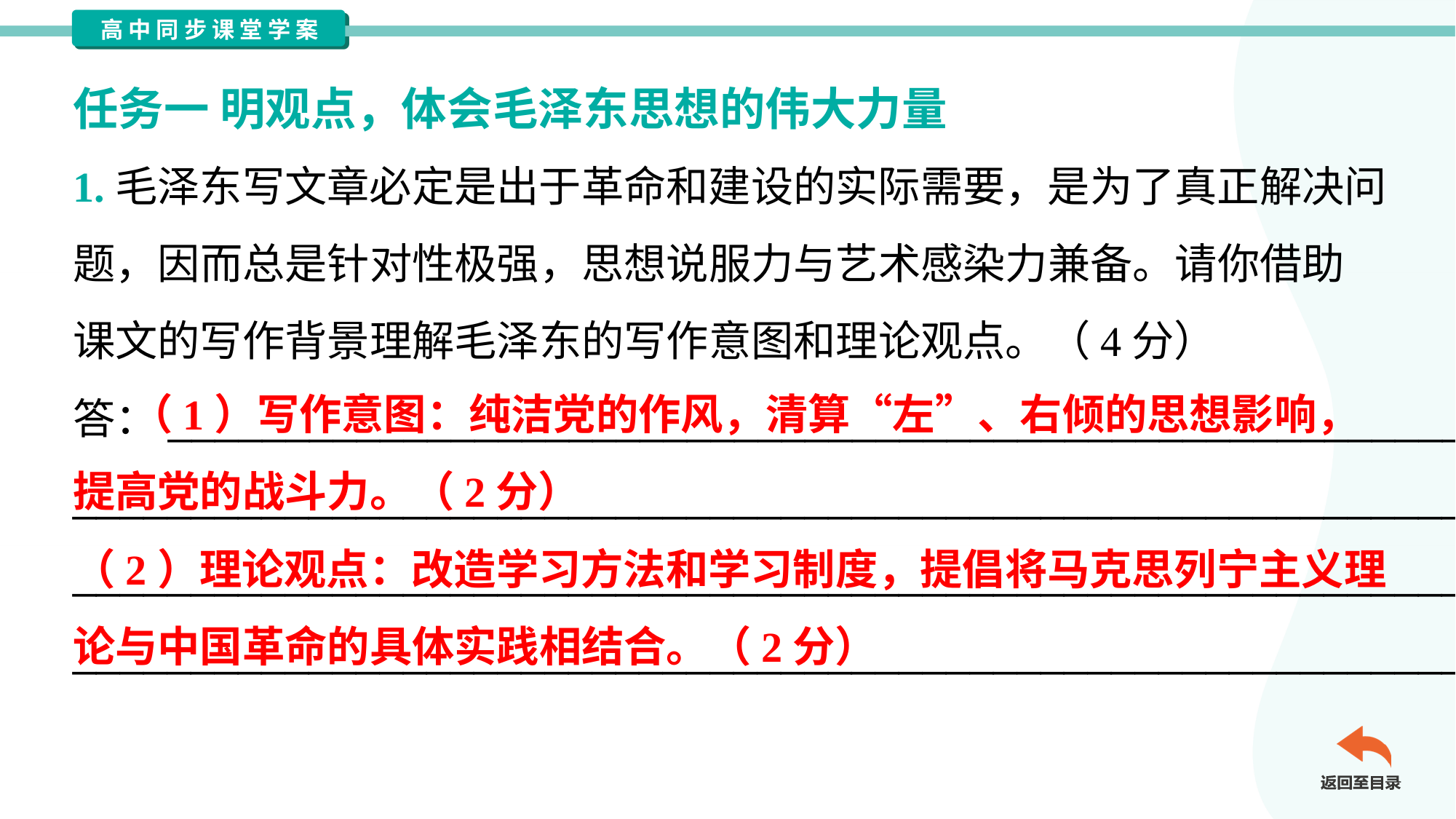

任务一 明观点，体会毛泽东思想的伟大力量
1.毛泽东写文章必定是出于革命和建设的实际需要，是为了真正解决问
题，因而总是针对性极强，思想说服力与艺术感染力兼备。请你借助
课文的写作背景理解毛泽东的写作意图和理论观点。（4分）
答：_________________________________________________________
_____________________________________________________________
_____________________________________________________________
_____________________________________________________________
     （1）写作意图：纯洁党的作风，清算“左”、右倾的思想影响，
提高党的战斗力。（2分）
（2）理论观点：改造学习方法和学习制度，提倡将马克思列宁主义理
论与中国革命的具体实践相结合。（2分）